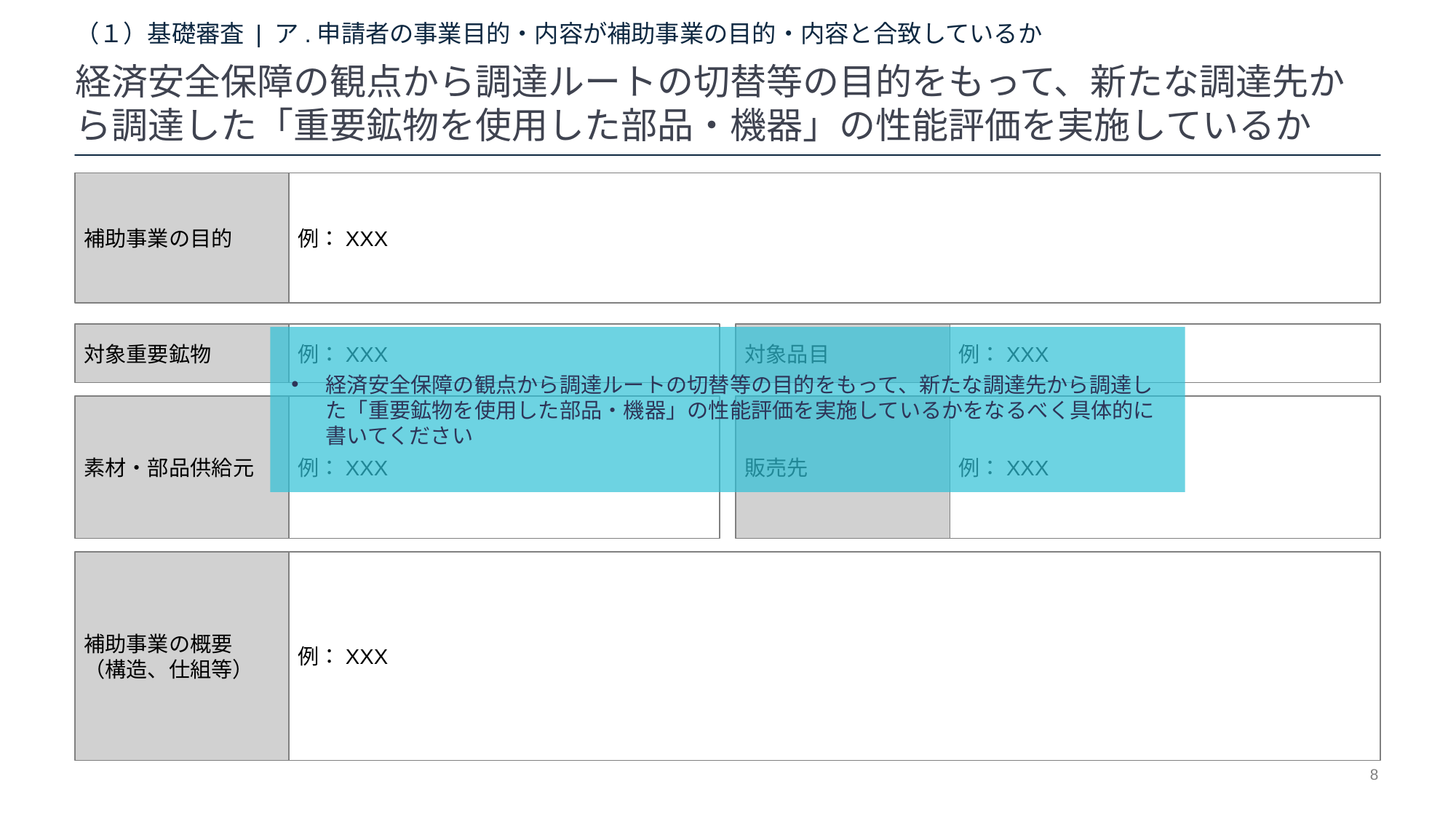

# （１）基礎審査 | ア.申請者の事業目的・内容が補助事業の目的・内容と合致しているか
経済安全保障の観点から調達ルートの切替等の目的をもって、新たな調達先から調達した「重要鉱物を使用した部品・機器」の性能評価を実施しているか
補助事業の目的
例：XXX
対象重要鉱物
例：XXX
対象品目
例：XXX
経済安全保障の観点から調達ルートの切替等の目的をもって、新たな調達先から調達した「重要鉱物を使用した部品・機器」の性能評価を実施しているかをなるべく具体的に書いてください
素材・部品供給元
例：XXX
販売先
例：XXX
補助事業の概要
（構造、仕組等）
例：XXX